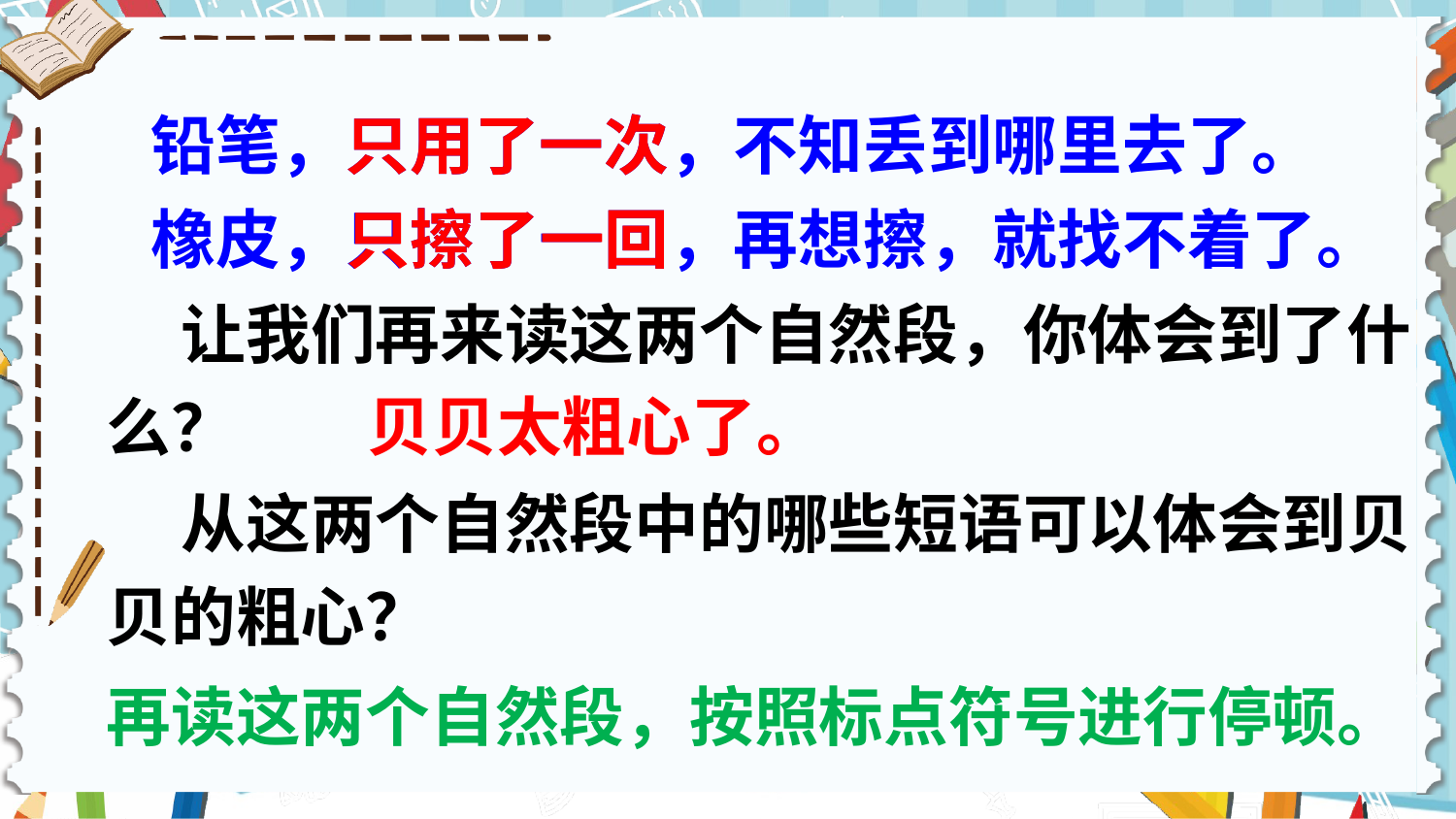

只用了一次
铅笔，只用了一次，不知丢到哪里去了。
橡皮，只擦了一回，再想擦，就找不着了。
只擦了一回
    让我们再来读这两个自然段，你体会到了什么？
贝贝太粗心了。
    从这两个自然段中的哪些短语可以体会到贝贝的粗心？
再读这两个自然段，按照标点符号进行停顿。